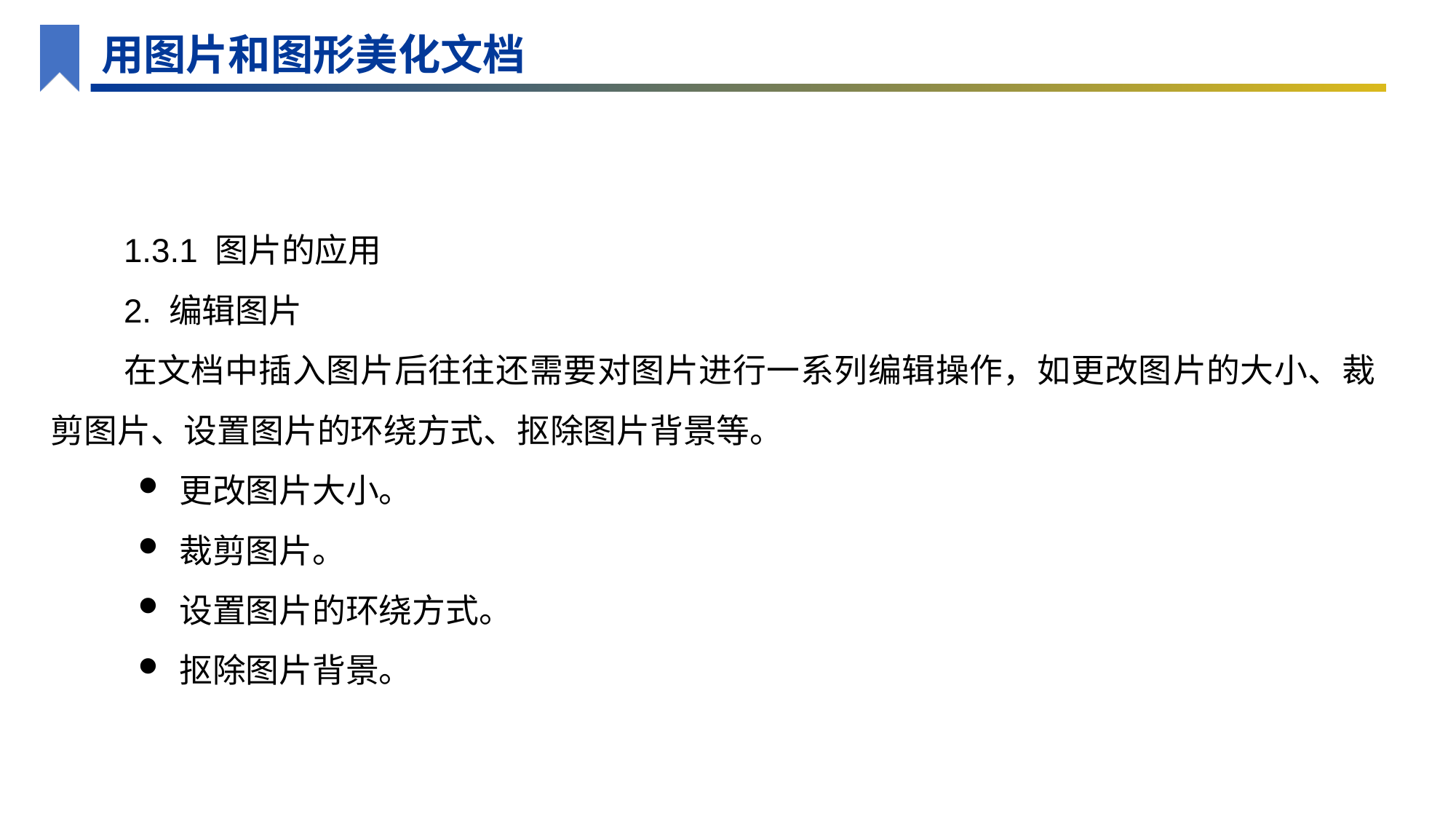

用图片和图形美化文档
1.3.1 图片的应用
2. 编辑图片
在文档中插入图片后往往还需要对图片进行一系列编辑操作，如更改图片的大小、裁剪图片、设置图片的环绕方式、抠除图片背景等。
更改图片大小。
裁剪图片。
设置图片的环绕方式。
抠除图片背景。